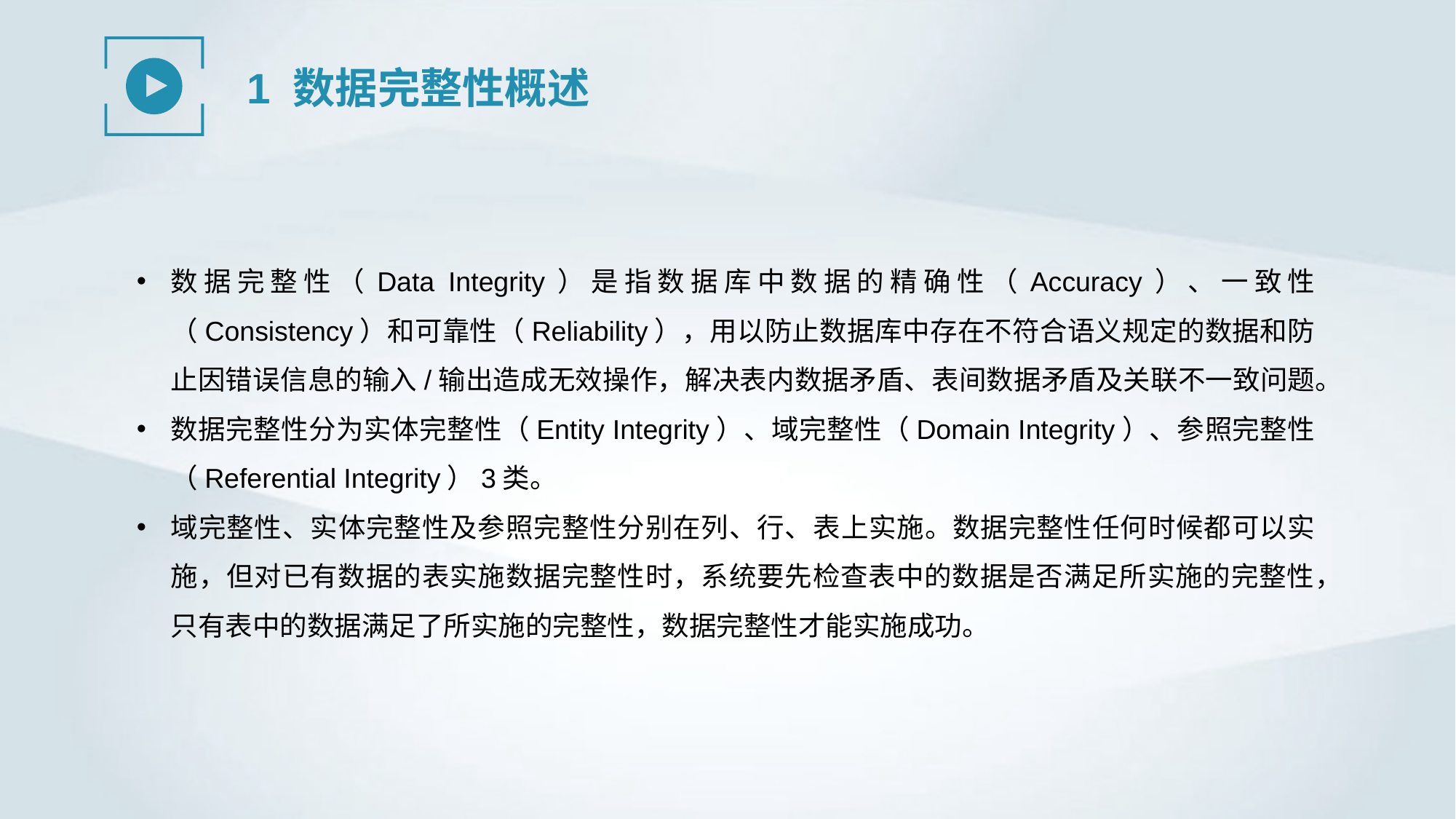

1 数据完整性概述
数据完整性（Data Integrity）是指数据库中数据的精确性（Accuracy）、一致性（Consistency）和可靠性（Reliability），用以防止数据库中存在不符合语义规定的数据和防止因错误信息的输入/输出造成无效操作，解决表内数据矛盾、表间数据矛盾及关联不一致问题。
数据完整性分为实体完整性（Entity Integrity）、域完整性（Domain Integrity）、参照完整性（Referential Integrity）3类。
域完整性、实体完整性及参照完整性分别在列、行、表上实施。数据完整性任何时候都可以实施，但对已有数据的表实施数据完整性时，系统要先检查表中的数据是否满足所实施的完整性，只有表中的数据满足了所实施的完整性，数据完整性才能实施成功。